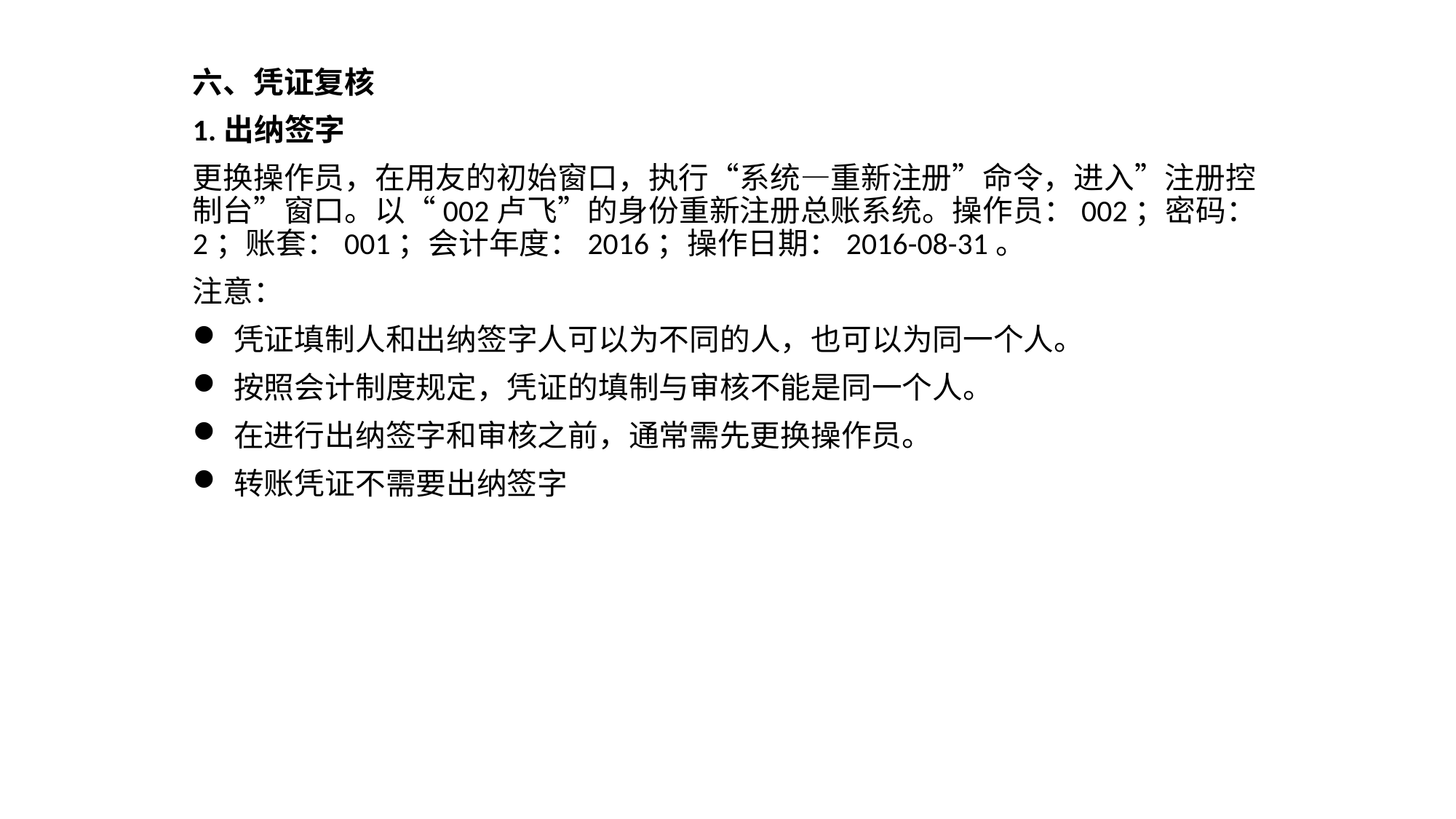

六、凭证复核
1.出纳签字
更换操作员，在用友的初始窗口，执行“系统—重新注册”命令，进入”注册控制台”窗口。以“002卢飞”的身份重新注册总账系统。操作员：002；密码：2；账套：001；会计年度：2016；操作日期：2016-08-31。
注意：
凭证填制人和出纳签字人可以为不同的人，也可以为同一个人。
按照会计制度规定，凭证的填制与审核不能是同一个人。
在进行出纳签字和审核之前，通常需先更换操作员。
转账凭证不需要出纳签字